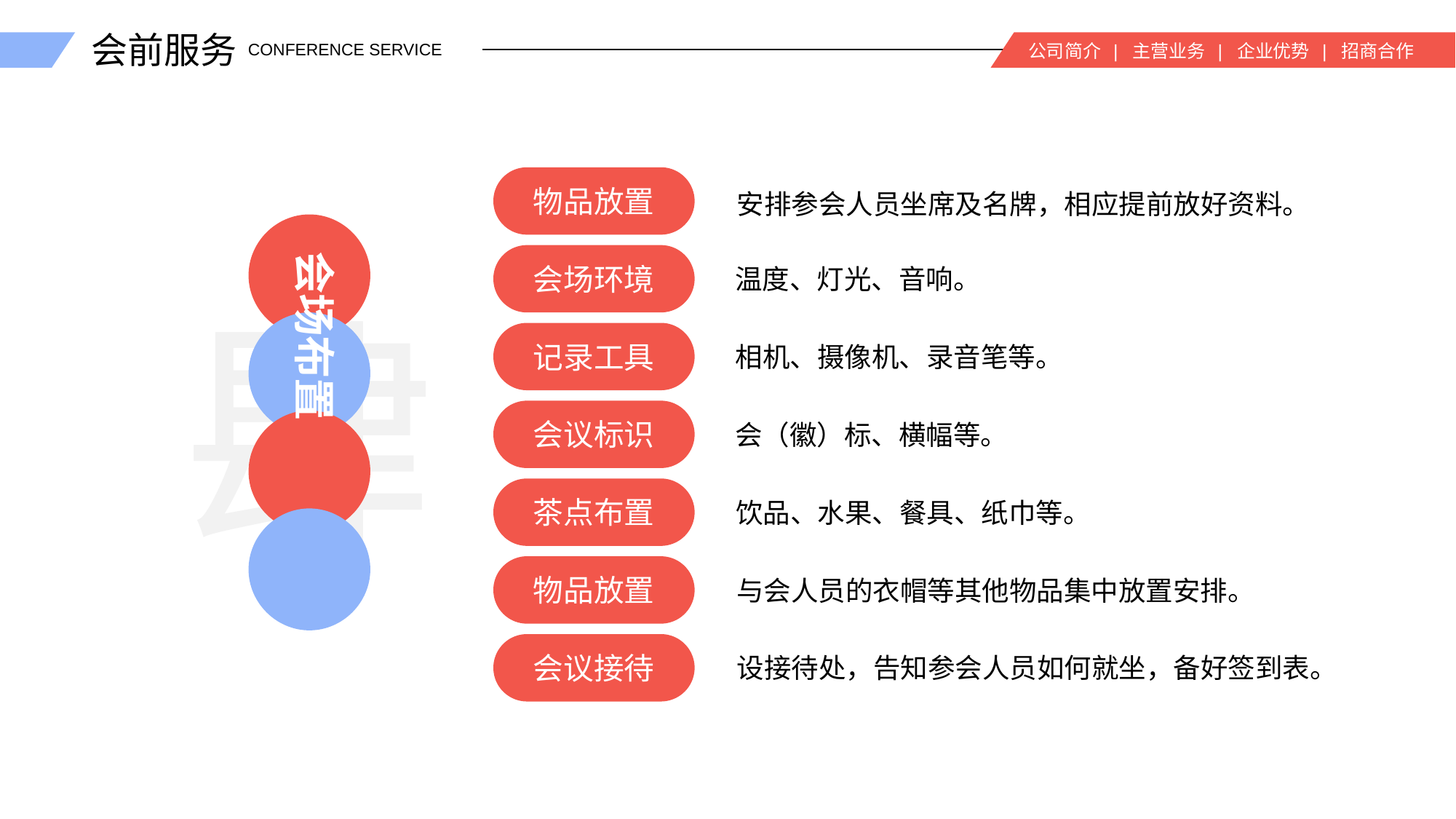

会前服务

公司简介  |  主营业务  |  企业优势  |  招商合作
CONFERENCE SERVICE

物品放置
安排参会人员坐席及名牌，相应提前放好资料。

会场布置

会场环境
温度、灯光、音响。
肆

记录工具
相机、摄像机、录音笔等。

会议标识
会（徽）标、横幅等。

茶点布置
饮品、水果、餐具、纸巾等。

物品放置
与会人员的衣帽等其他物品集中放置安排。

会议接待
设接待处，告知参会人员如何就坐，备好签到表。